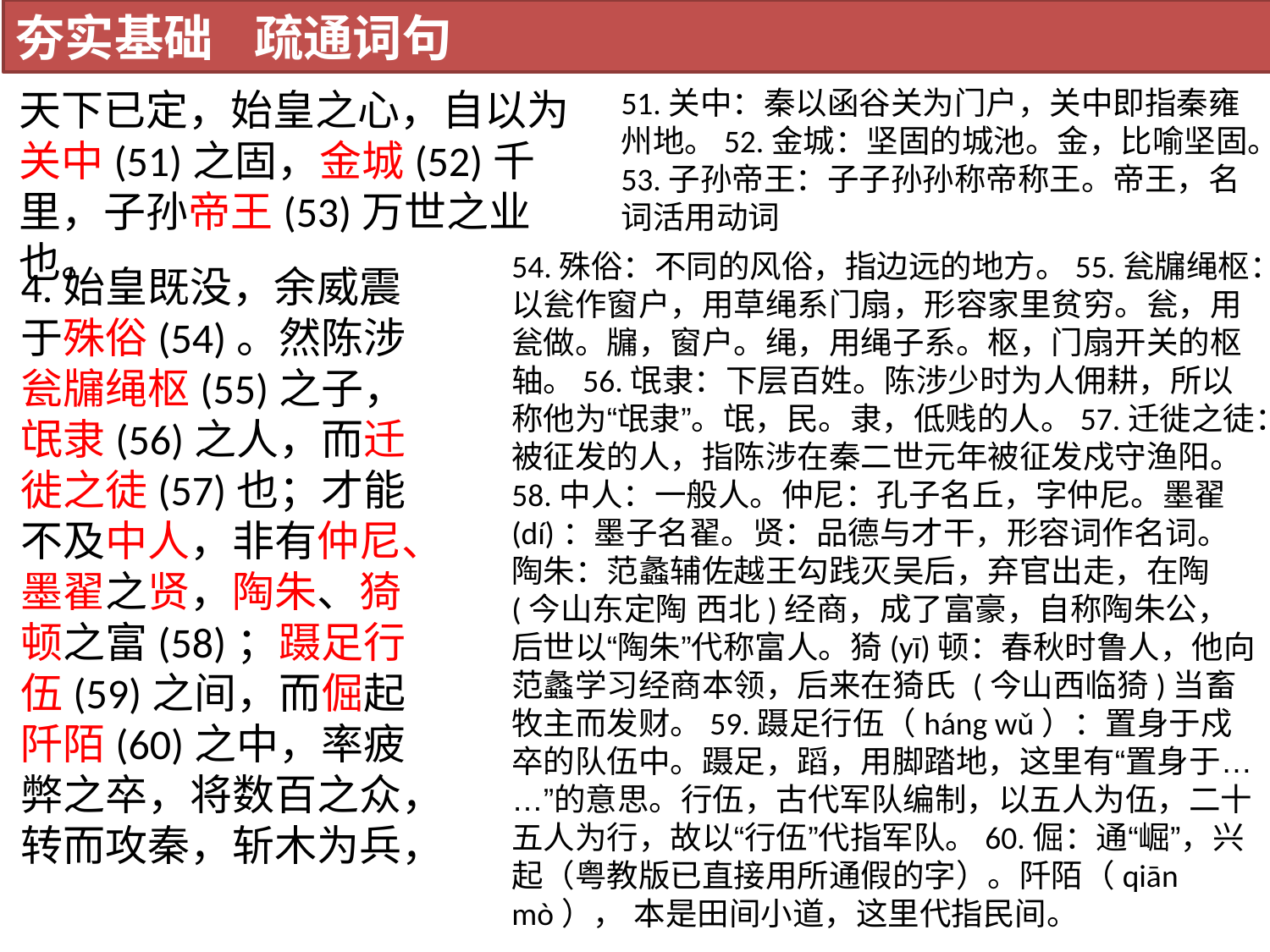

夯实基础   疏通词句
天下已定，始皇之心，自以为关中(51)之固，金城(52)千里，子孙帝王(53)万世之业也。
51.关中：秦以函谷关为门户，关中即指秦雍州地。52.金城：坚固的城池。金，比喻坚固。53.子孙帝王：子子孙孙称帝称王。帝王，名词活用动词
54.殊俗：不同的风俗，指边远的地方。55.瓮牖绳枢：以瓮作窗户，用草绳系门扇，形容家里贫穷。瓮，用瓮做。牖，窗户。绳，用绳子系。枢，门扇开关的枢轴。56.氓隶：下层百姓。陈涉少时为人佣耕，所以称他为“氓隶”。氓，民。隶，低贱的人。57.迁徙之徒：被征发的人，指陈涉在秦二世元年被征发戍守渔阳。58.中人：一般人。仲尼：孔子名丘，字仲尼。墨翟(dí)：墨子名翟。贤：品德与才干，形容词作名词。陶朱：范蠡辅佐越王勾践灭吴后，弃官出走，在陶(今山东定陶 西北)经商，成了富豪，自称陶朱公，后世以“陶朱”代称富人。猗(yī)顿：春秋时鲁人，他向范蠡学习经商本领，后来在猗氏 (今山西临猗)当畜牧主而发财。59.蹑足行伍（háng wǔ）：置身于戍卒的队伍中。蹑足，蹈，用脚踏地，这里有“置身于……”的意思。行伍，古代军队编制，以五人为伍，二十五人为行，故以“行伍”代指军队。60.倔：通“崛”，兴起（粤教版已直接用所通假的字）。阡陌（qiān mò）， 本是田间小道，这里代指民间。
4.始皇既没，余威震于殊俗(54)。然陈涉瓮牖绳枢(55)之子，氓隶(56)之人，而迁徙之徒(57)也；才能不及中人，非有仲尼、墨翟之贤，陶朱、猗顿之富(58)；蹑足行伍(59)之间，而倔起阡陌(60)之中，率疲弊之卒，将数百之众，转而攻秦，斩木为兵，